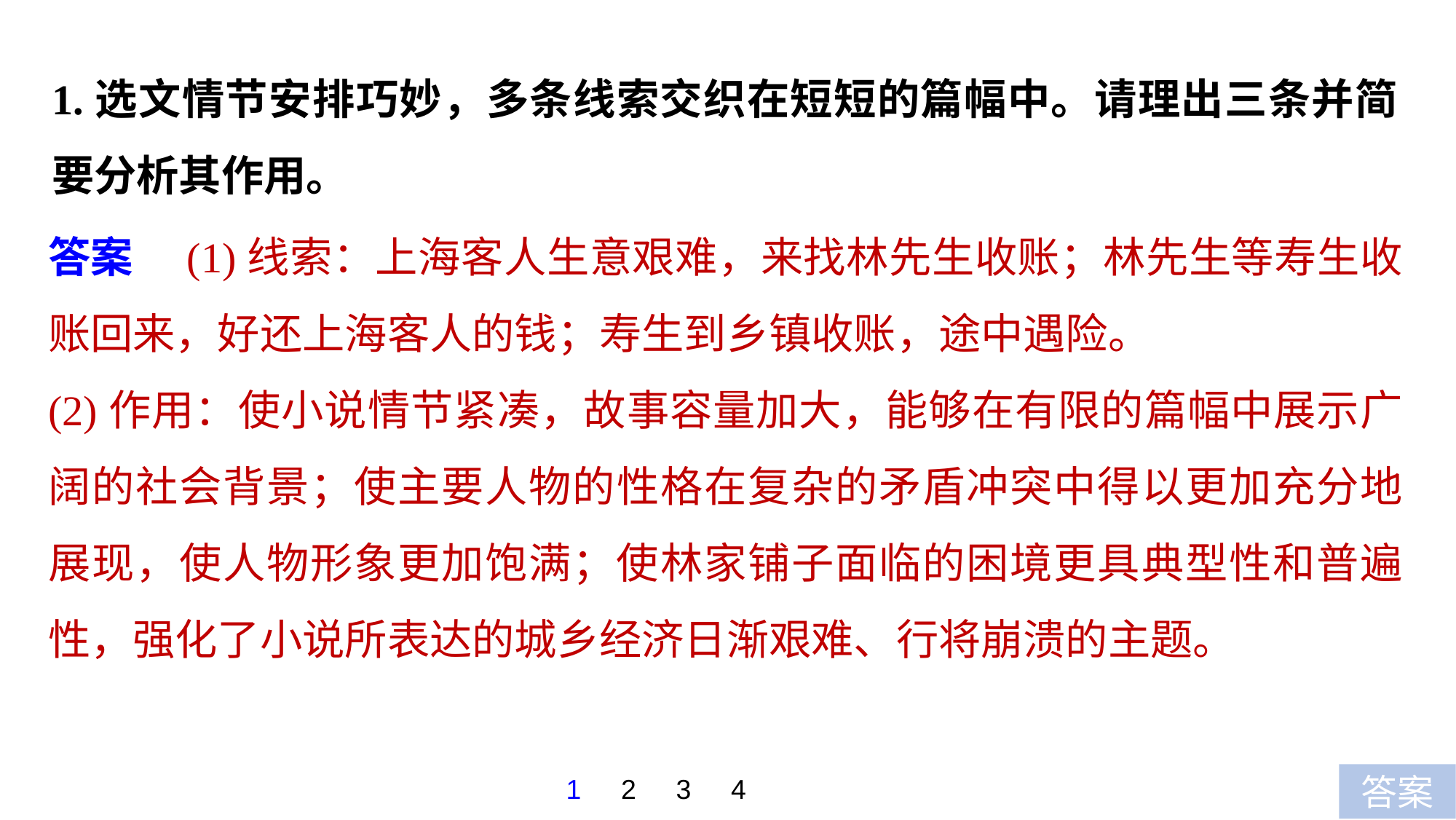

1.选文情节安排巧妙，多条线索交织在短短的篇幅中。请理出三条并简要分析其作用。
答案　(1)线索：上海客人生意艰难，来找林先生收账；林先生等寿生收账回来，好还上海客人的钱；寿生到乡镇收账，途中遇险。
(2)作用：使小说情节紧凑，故事容量加大，能够在有限的篇幅中展示广阔的社会背景；使主要人物的性格在复杂的矛盾冲突中得以更加充分地展现，使人物形象更加饱满；使林家铺子面临的困境更具典型性和普遍性，强化了小说所表达的城乡经济日渐艰难、行将崩溃的主题。
1
2
3
4
答案